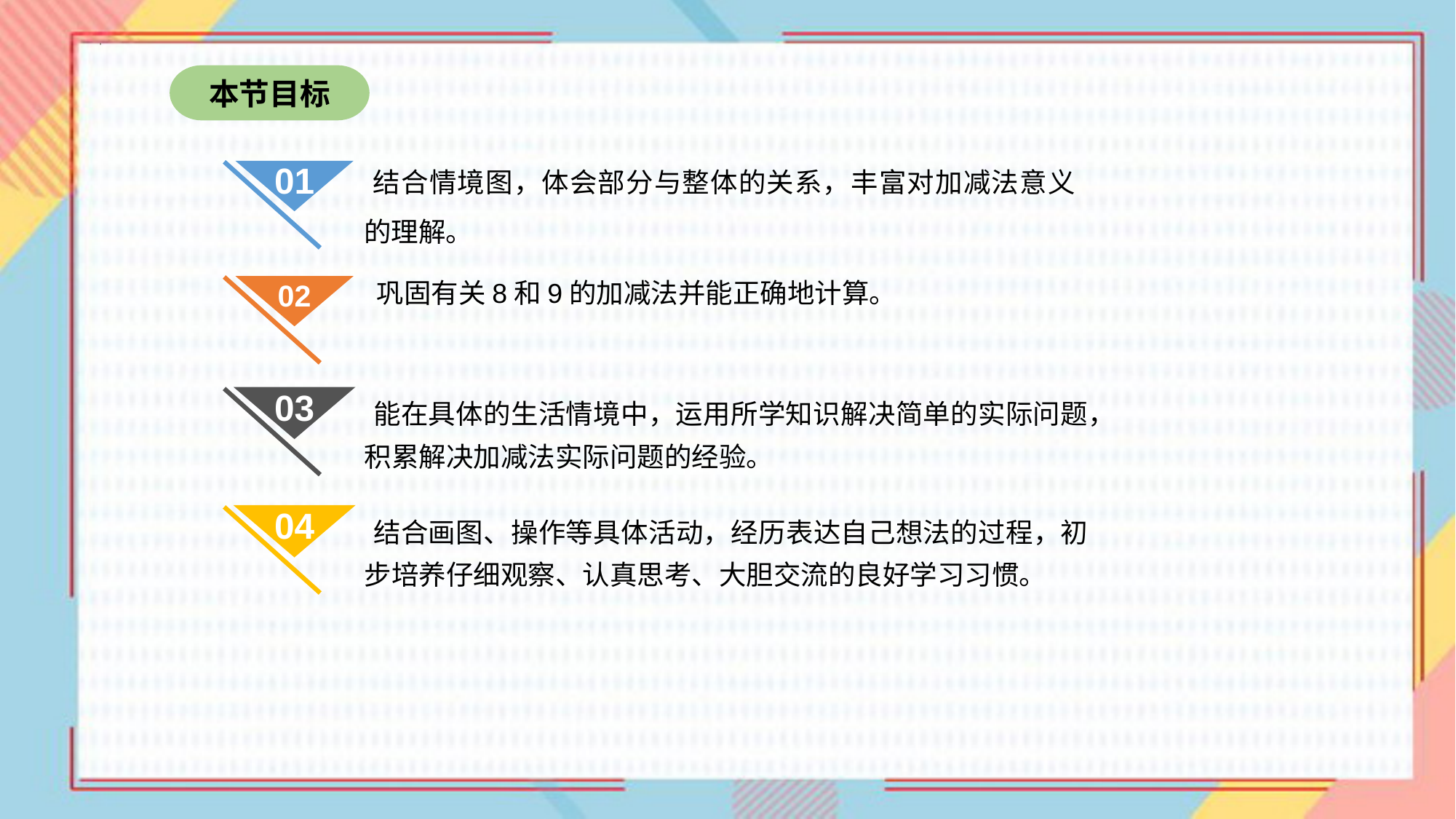

本节目标
结合情境图，体会部分与整体的关系，丰富对加减法意义的理解。
01
巩固有关8和9的加减法并能正确地计算。
02
能在具体的生活情境中，运用所学知识解决简单的实际问题，积累解决加减法实际问题的经验。
03
结合画图、操作等具体活动，经历表达自己想法的过程，初步培养仔细观察、认真思考、大胆交流的良好学习习惯。
04